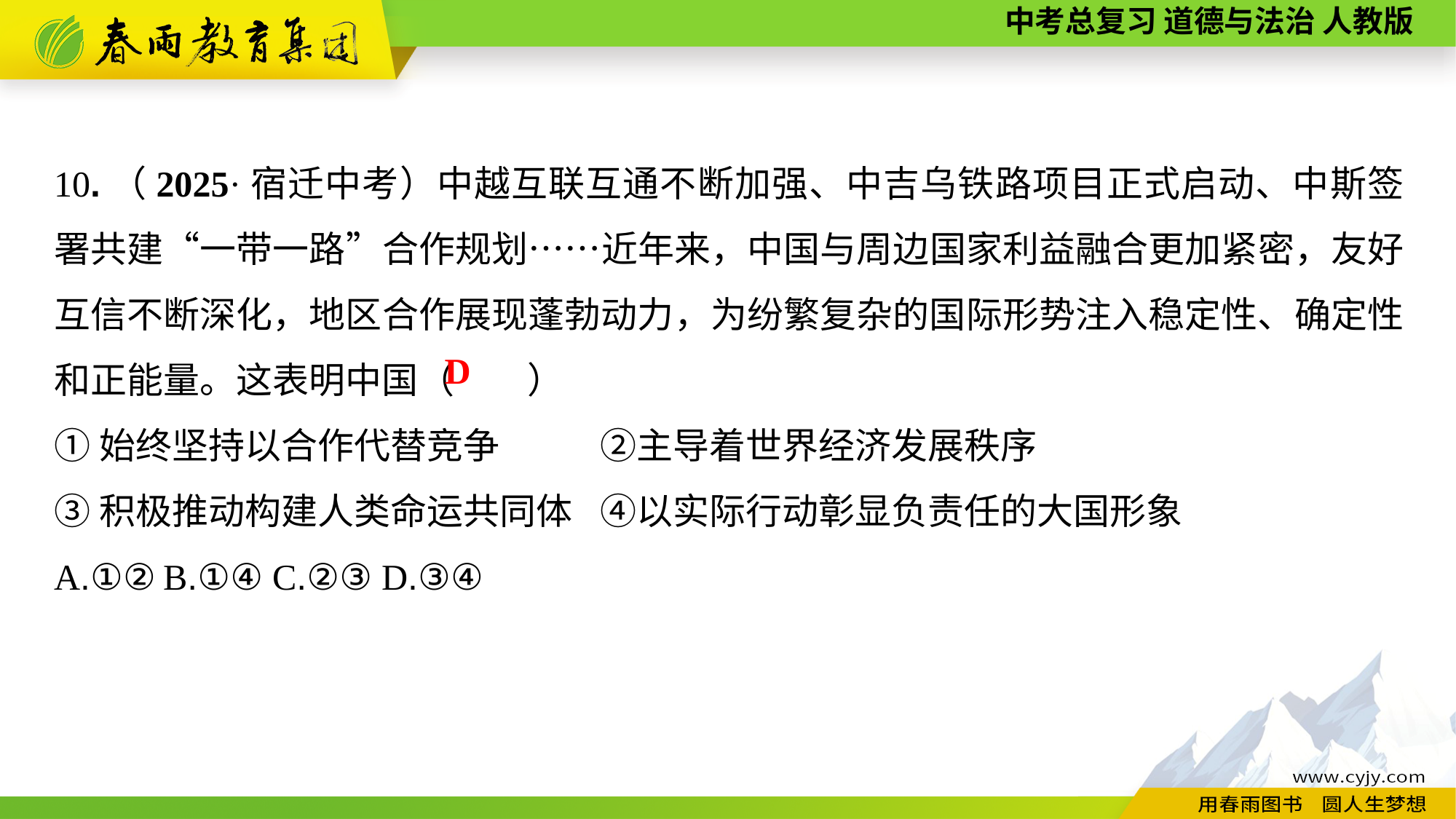

10.（2025·宿迁中考）中越互联互通不断加强、中吉乌铁路项目正式启动、中斯签署共建“一带一路”合作规划……近年来，中国与周边国家利益融合更加紧密，友好互信不断深化，地区合作展现蓬勃动力，为纷繁复杂的国际形势注入稳定性、确定性和正能量。这表明中国（　　）
①始终坚持以合作代替竞争	②主导着世界经济发展秩序
③积极推动构建人类命运共同体	④以实际行动彰显负责任的大国形象
A.①②	B.①④	C.②③	D.③④
D